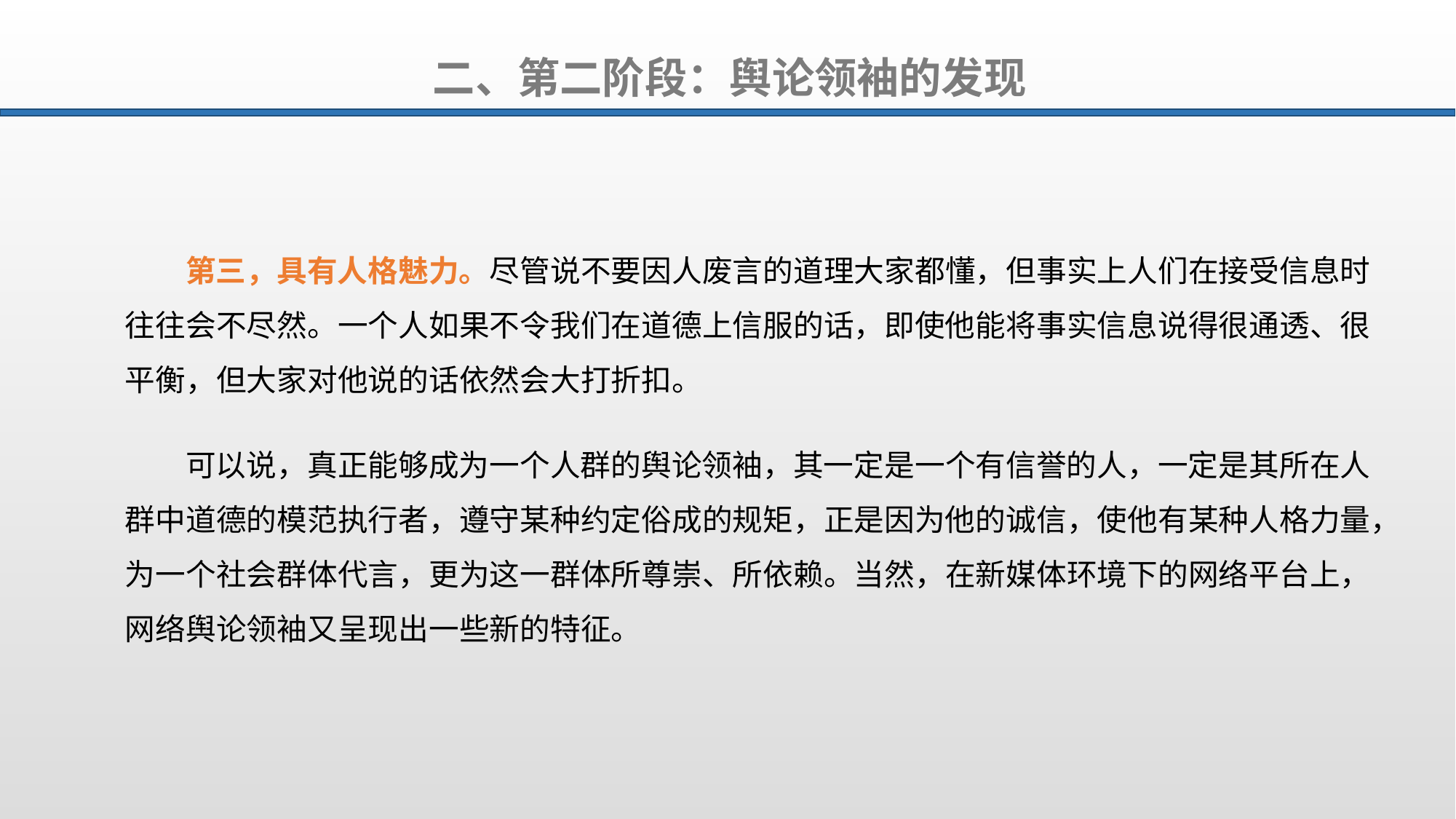

二、第二阶段：舆论领袖的发现

第三，具有人格魅力。尽管说不要因人废言的道理大家都懂，但事实上人们在接受信息时往往会不尽然。一个人如果不令我们在道德上信服的话，即使他能将事实信息说得很通透、很平衡，但大家对他说的话依然会大打折扣。
可以说，真正能够成为一个人群的舆论领袖，其一定是一个有信誉的人，一定是其所在人群中道德的模范执行者，遵守某种约定俗成的规矩，正是因为他的诚信，使他有某种人格力量，为一个社会群体代言，更为这一群体所尊崇、所依赖。当然，在新媒体环境下的网络平台上，网络舆论领袖又呈现出一些新的特征。